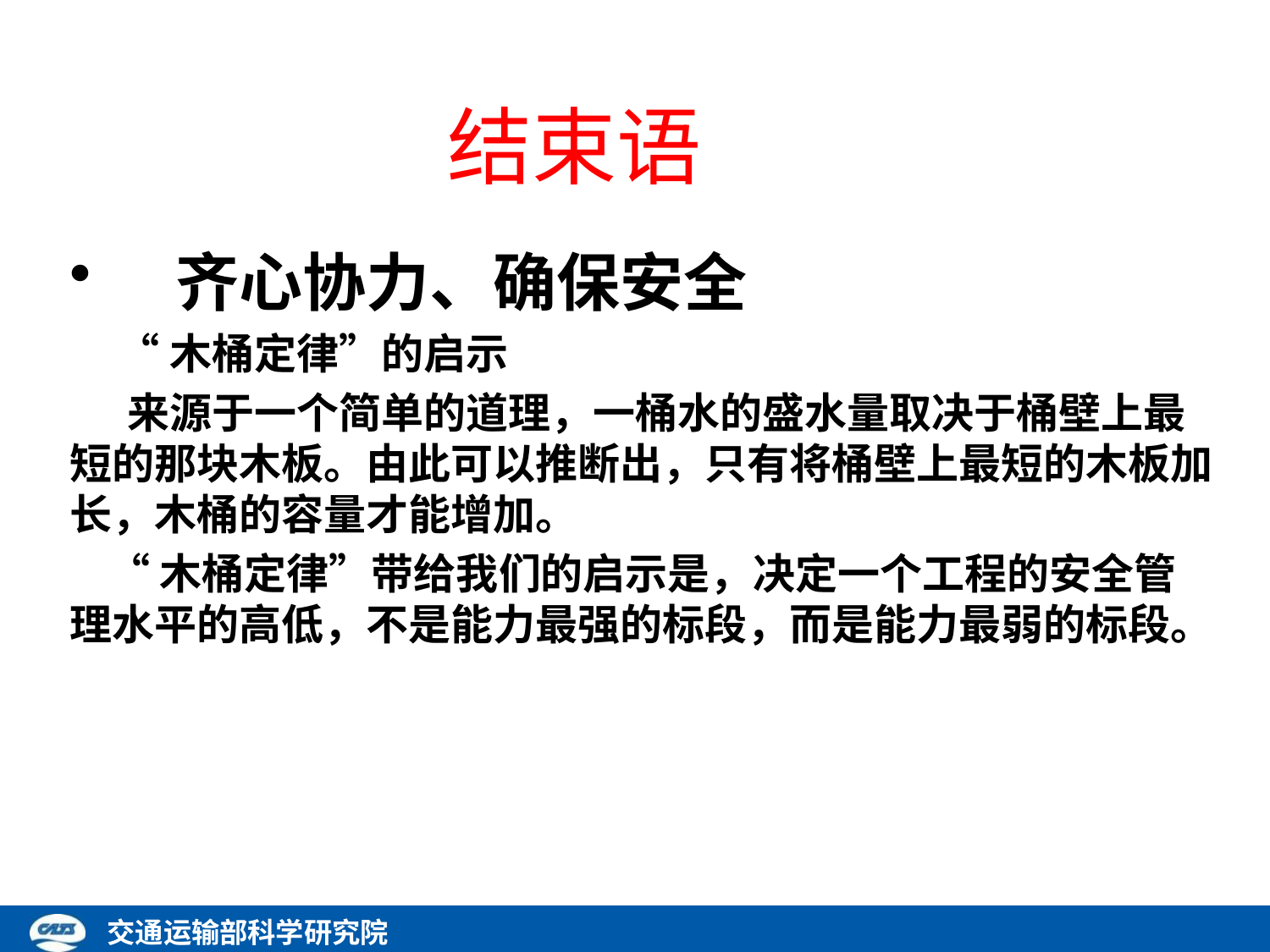

结束语
   齐心协力、确保安全
     “木桶定律”的启示
     来源于一个简单的道理，一桶水的盛水量取决于桶壁上最短的那块木板。由此可以推断出，只有将桶壁上最短的木板加长，木桶的容量才能增加。
    “木桶定律”带给我们的启示是，决定一个工程的安全管理水平的高低，不是能力最强的标段，而是能力最弱的标段。